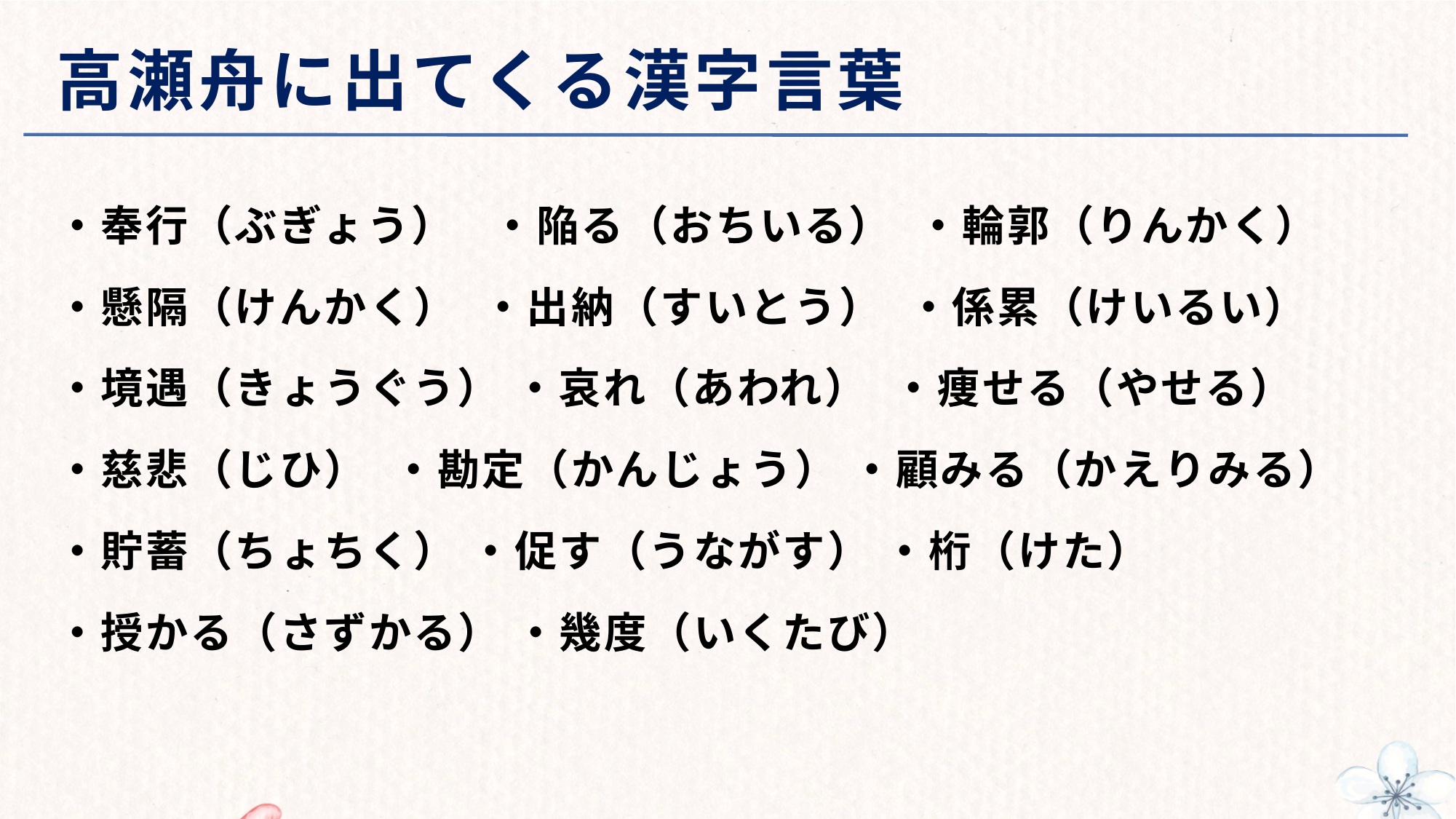

# 高瀬舟に出てくる漢字言葉
・奉行（ぶぎょう）   ・陥る（おちいる）  ・輪郭（りんかく）
・懸隔（けんかく）  ・出納（すいとう）  ・係累（けいるい）
・境遇（きょうぐう） ・哀れ（あわれ）  ・痩せる（やせる）
・慈悲（じひ）  ・勘定（かんじょう） ・顧みる（かえりみる）
・貯蓄（ちょちく） ・促す（うながす） ・桁（けた）
・授かる（さずかる） ・幾度（いくたび）